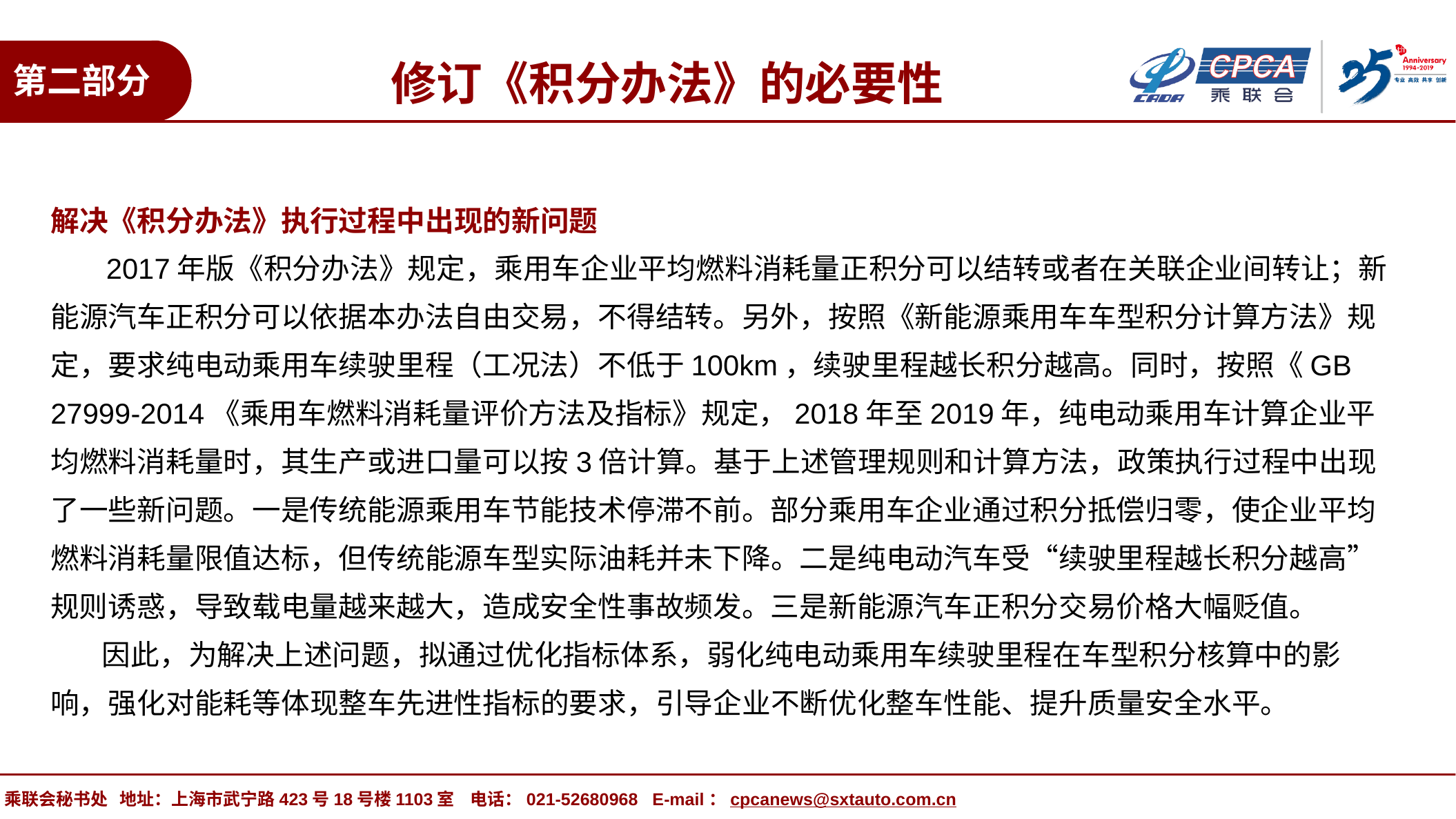

修订《积分办法》的必要性
第二部分
解决《积分办法》执行过程中出现的新问题
       2017年版《积分办法》规定，乘用车企业平均燃料消耗量正积分可以结转或者在关联企业间转让；新能源汽车正积分可以依据本办法自由交易，不得结转。另外，按照《新能源乘用车车型积分计算方法》规定，要求纯电动乘用车续驶里程（工况法）不低于100km，续驶里程越长积分越高。同时，按照《GB 27999-2014《乘用车燃料消耗量评价方法及指标》规定，2018年至2019年，纯电动乘用车计算企业平均燃料消耗量时，其生产或进口量可以按3倍计算。基于上述管理规则和计算方法，政策执行过程中出现了一些新问题。一是传统能源乘用车节能技术停滞不前。部分乘用车企业通过积分抵偿归零，使企业平均燃料消耗量限值达标，但传统能源车型实际油耗并未下降。二是纯电动汽车受“续驶里程越长积分越高”规则诱惑，导致载电量越来越大，造成安全性事故频发。三是新能源汽车正积分交易价格大幅贬值。
       因此，为解决上述问题，拟通过优化指标体系，弱化纯电动乘用车续驶里程在车型积分核算中的影响，强化对能耗等体现整车先进性指标的要求，引导企业不断优化整车性能、提升质量安全水平。